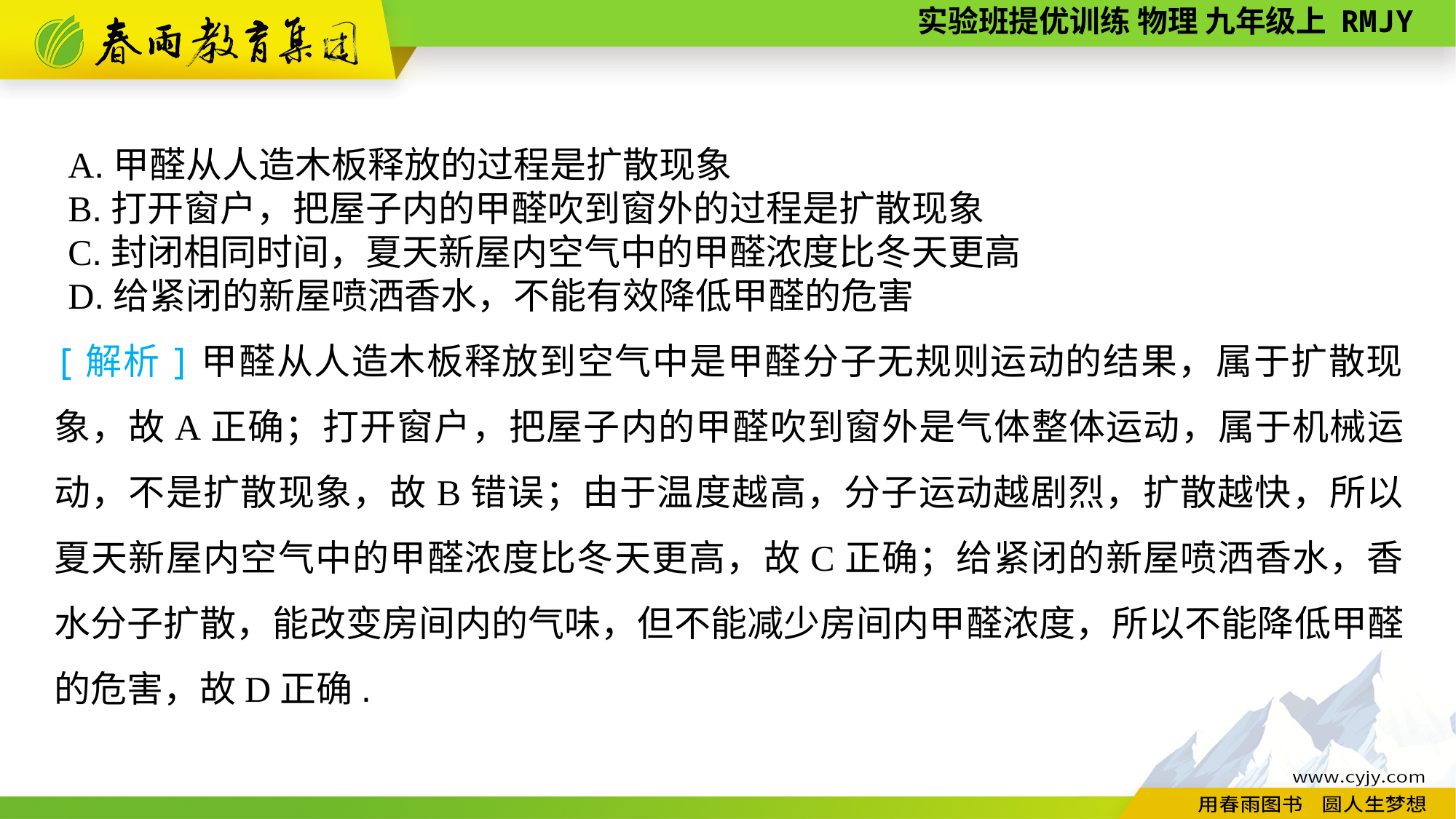

A.甲醛从人造木板释放的过程是扩散现象
B.打开窗户，把屋子内的甲醛吹到窗外的过程是扩散现象
C.封闭相同时间，夏天新屋内空气中的甲醛浓度比冬天更高
D.给紧闭的新屋喷洒香水，不能有效降低甲醛的危害
[解析]甲醛从人造木板释放到空气中是甲醛分子无规则运动的结果，属于扩散现象，故A正确；打开窗户，把屋子内的甲醛吹到窗外是气体整体运动，属于机械运动，不是扩散现象，故B错误；由于温度越高，分子运动越剧烈，扩散越快，所以夏天新屋内空气中的甲醛浓度比冬天更高，故C正确；给紧闭的新屋喷洒香水，香水分子扩散，能改变房间内的气味，但不能减少房间内甲醛浓度，所以不能降低甲醛的危害，故D正确.